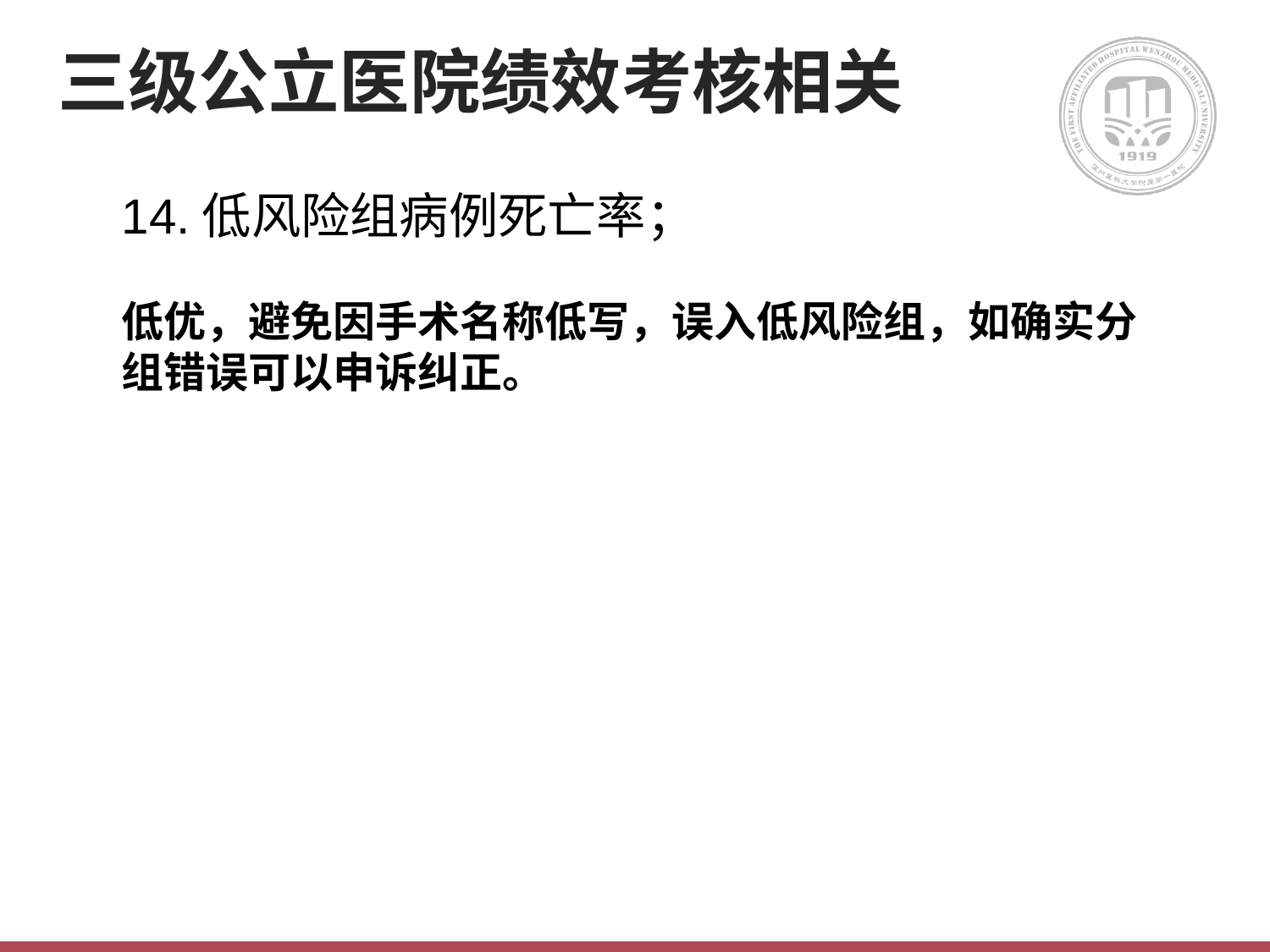

三级公立医院绩效考核相关
14.低风险组病例死亡率；

低优，避免因手术名称低写，误入低风险组，如确实分组错误可以申诉纠正。